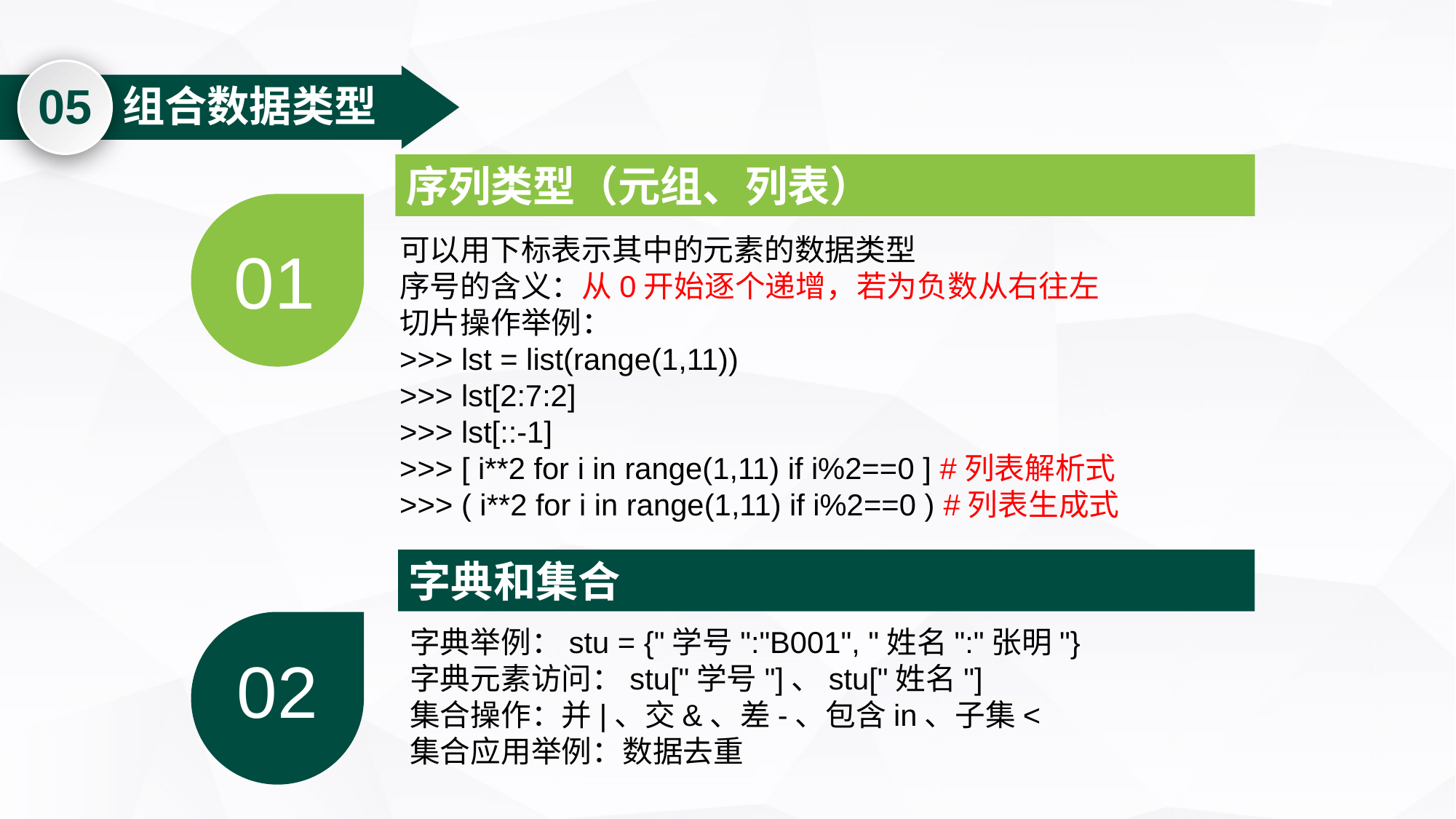

05
组合数据类型
序列类型（元组、列表）

01
可以用下标表示其中的元素的数据类型
序号的含义：从0开始逐个递增，若为负数从右往左
切片操作举例：
>>> lst = list(range(1,11))
>>> lst[2:7:2]
>>> lst[::-1]
>>> [ i**2 for i in range(1,11) if i%2==0 ] #列表解析式
>>> ( i**2 for i in range(1,11) if i%2==0 ) #列表生成式
字典和集合

02
字典举例：stu = {"学号":"B001", "姓名":"张明"}
字典元素访问：stu["学号"]、stu["姓名"]
集合操作：并|、交&、差-、包含in、子集<
集合应用举例：数据去重